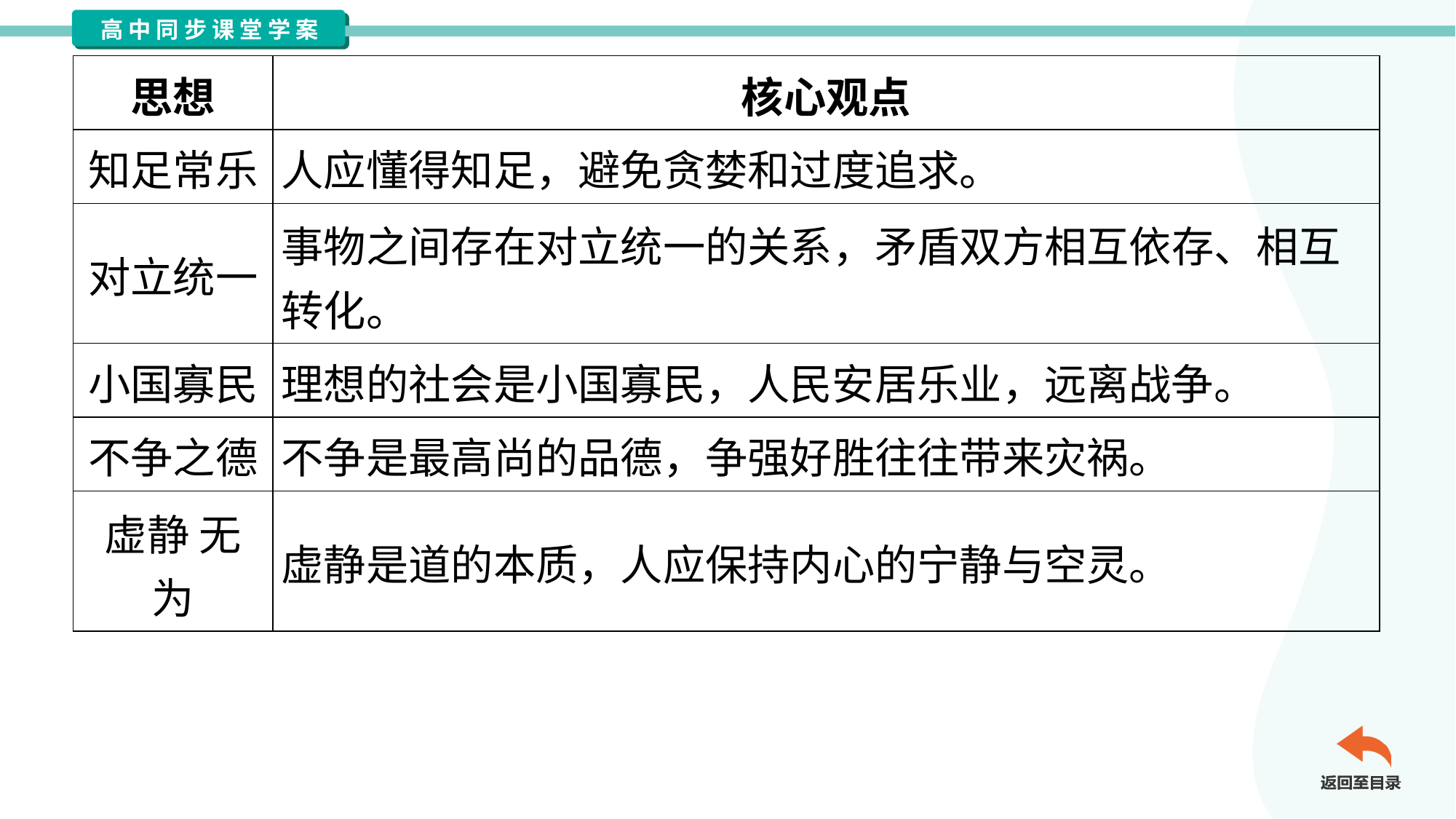

| 思想 | 核心观点 |
| --- | --- |
| 知足常乐 | 人应懂得知足，避免贪婪和过度追求。 |
| 对立统一 | 事物之间存在对立统一的关系，矛盾双方相互依存、相互 转化。 |
| 小国寡民 | 理想的社会是小国寡民，人民安居乐业，远离战争。 |
| 不争之德 | 不争是最高尚的品德，争强好胜往往带来灾祸。 |
| 虚静 无 为 | 虚静是道的本质，人应保持内心的宁静与空灵。 |